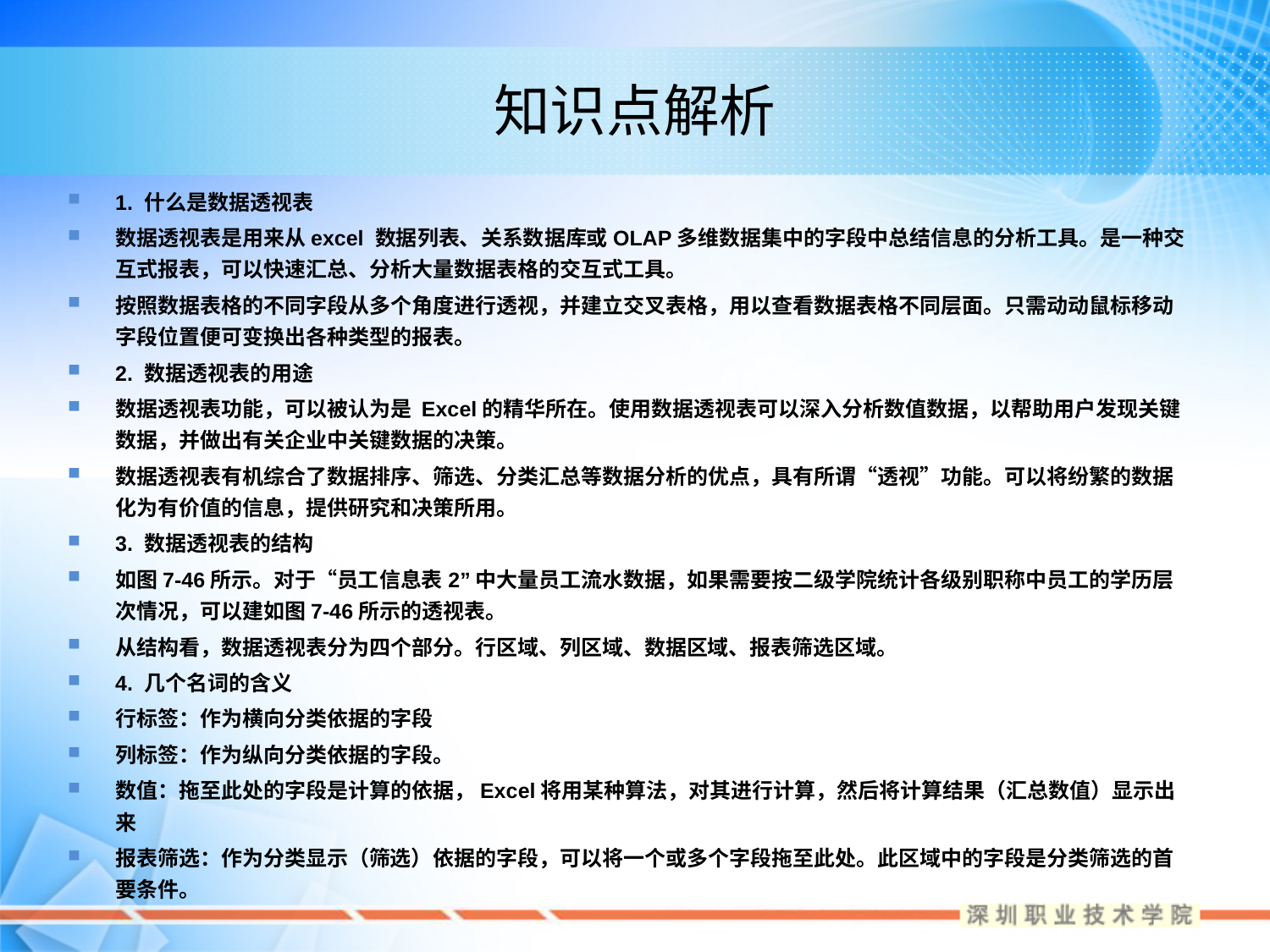

# 知识点解析
1. 什么是数据透视表
数据透视表是用来从excel 数据列表、关系数据库或OLAP多维数据集中的字段中总结信息的分析工具。是一种交互式报表，可以快速汇总、分析大量数据表格的交互式工具。
按照数据表格的不同字段从多个角度进行透视，并建立交叉表格，用以查看数据表格不同层面。只需动动鼠标移动字段位置便可变换出各种类型的报表。
2. 数据透视表的用途
数据透视表功能，可以被认为是 Excel的精华所在。使用数据透视表可以深入分析数值数据，以帮助用户发现关键数据，并做出有关企业中关键数据的决策。
数据透视表有机综合了数据排序、筛选、分类汇总等数据分析的优点，具有所谓“透视”功能。可以将纷繁的数据化为有价值的信息，提供研究和决策所用。
3. 数据透视表的结构
如图7-46所示。对于“员工信息表2”中大量员工流水数据，如果需要按二级学院统计各级别职称中员工的学历层次情况，可以建如图7-46所示的透视表。
从结构看，数据透视表分为四个部分。行区域、列区域、数据区域、报表筛选区域。
4. 几个名词的含义
行标签：作为横向分类依据的字段
列标签：作为纵向分类依据的字段。
数值：拖至此处的字段是计算的依据，Excel将用某种算法，对其进行计算，然后将计算结果（汇总数值）显示出来
报表筛选：作为分类显示（筛选）依据的字段，可以将一个或多个字段拖至此处。此区域中的字段是分类筛选的首要条件。